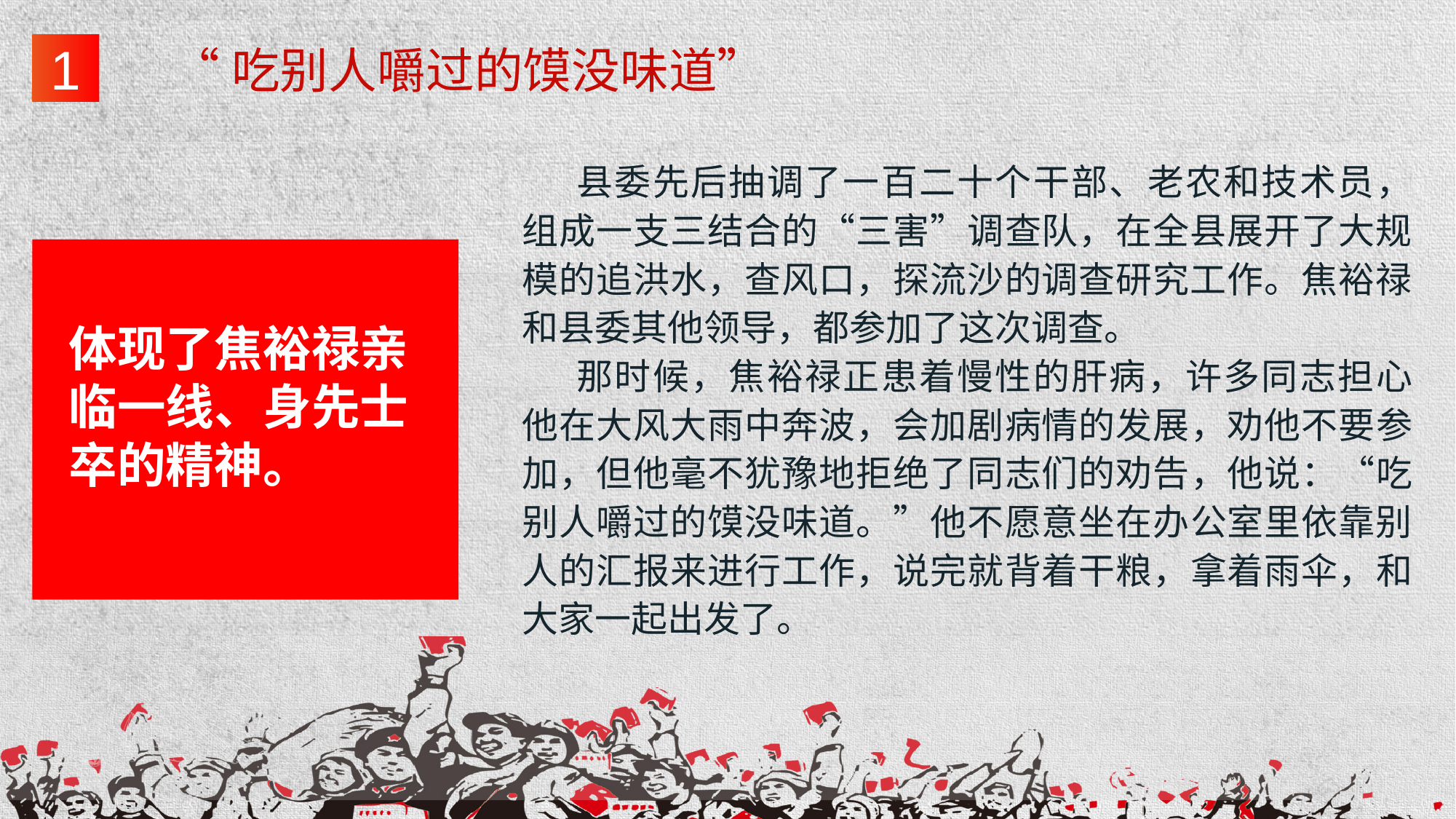

1
“吃别人嚼过的馍没味道”
县委先后抽调了一百二十个干部、老农和技术员，组成一支三结合的“三害”调查队，在全县展开了大规模的追洪水，查风口，探流沙的调查研究工作。焦裕禄和县委其他领导，都参加了这次调查。
那时候，焦裕禄正患着慢性的肝病，许多同志担心他在大风大雨中奔波，会加剧病情的发展，劝他不要参加，但他毫不犹豫地拒绝了同志们的劝告，他说：“吃别人嚼过的馍没味道。”他不愿意坐在办公室里依靠别人的汇报来进行工作，说完就背着干粮，拿着雨伞，和大家一起出发了。

体现了焦裕禄亲临一线、身先士卒的精神。